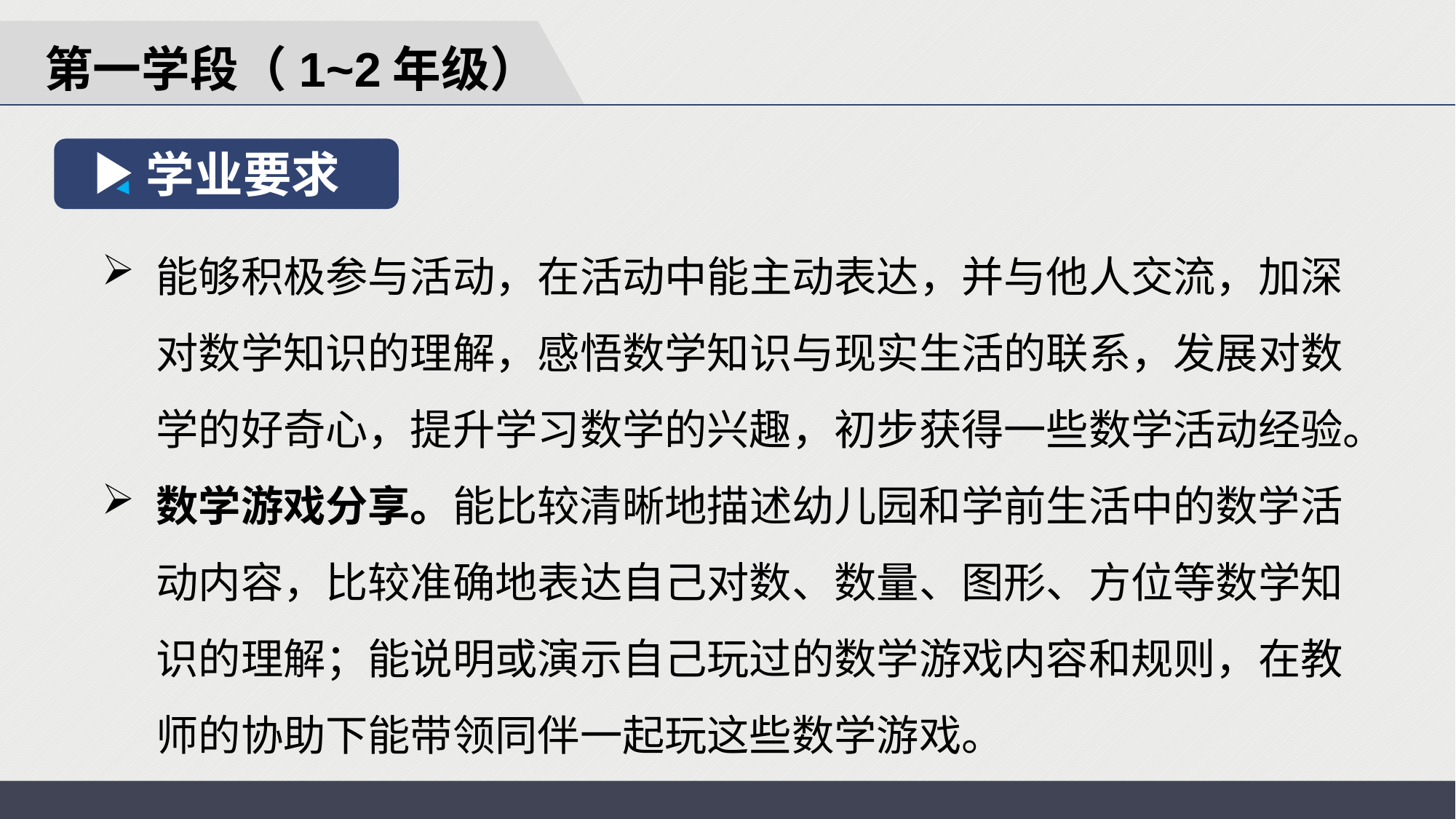

第一学段（1~2年级）
学业要求

能够积极参与活动，在活动中能主动表达，并与他人交流，加深对数学知识的理解，感悟数学知识与现实生活的联系，发展对数学的好奇心，提升学习数学的兴趣，初步获得一些数学活动经验。
数学游戏分享。能比较清晰地描述幼儿园和学前生活中的数学活动内容，比较准确地表达自己对数、数量、图形、方位等数学知识的理解；能说明或演示自己玩过的数学游戏内容和规则，在教师的协助下能带领同伴一起玩这些数学游戏。